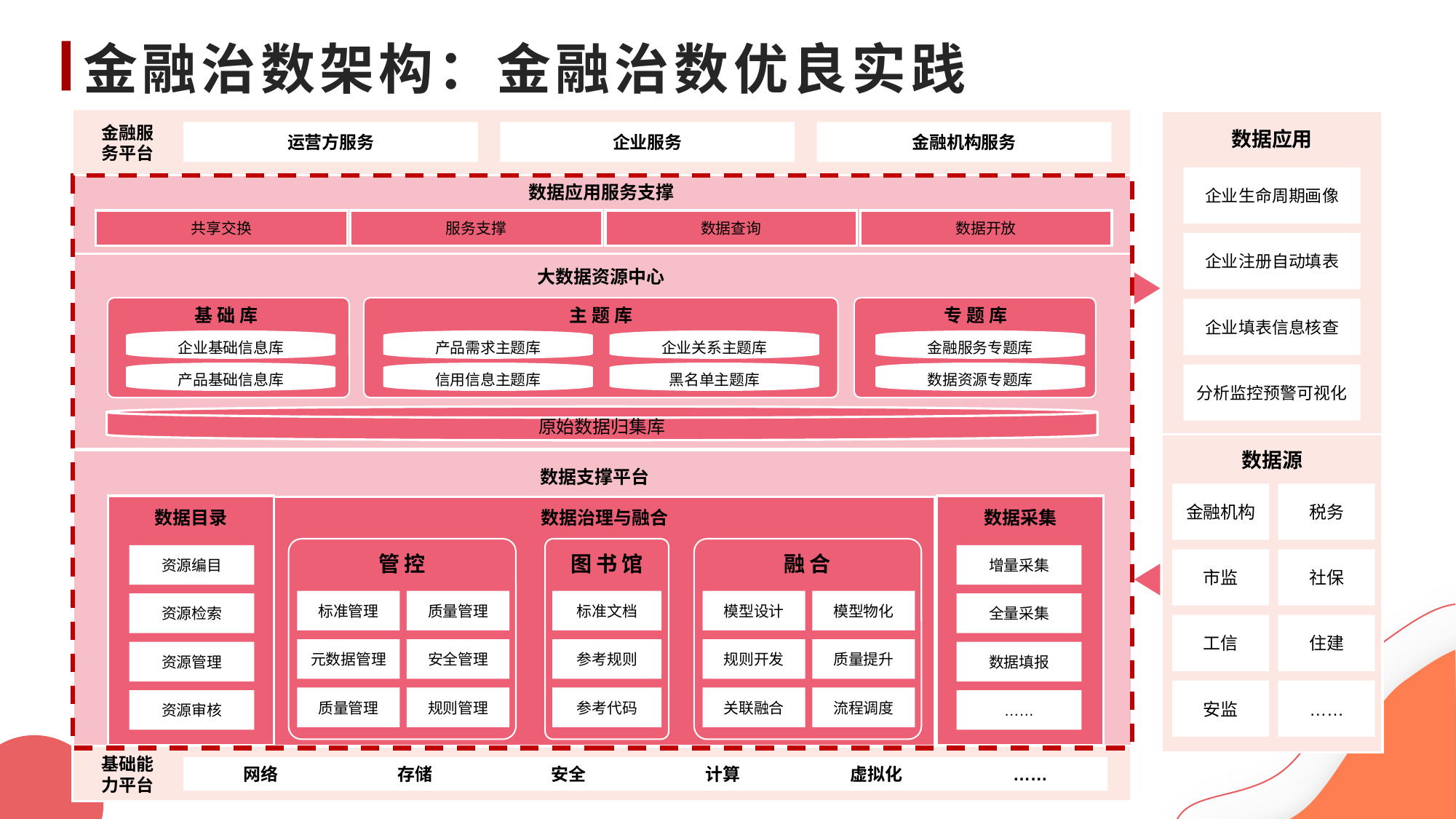

# 金融治数架构：金融治数优良实践

金融服
务平台
数据应用
运营方服务
企业服务
金融机构服务
企业生命周期画像

数据应用服务支撑
共享交换
服务支撑
数据查询
数据开放
企业注册自动填表

大数据资源中心

基础库
主题库
专题库
企业填表信息核查
企业基础信息库
产品需求主题库
企业关系主题库
金融服务专题库
产品基础信息库
信用信息主题库
黑名单主题库
数据资源专题库
分析监控预警可视化
原始数据归集库

数据源

数据支撑平台
金融机构
税务

数据目录
数据治理与融合
数据采集

资源编目
增量采集
管控
图书馆
融合
标准管理
质量管理
标准文档
模型设计
模型物化
资源检索
全量采集
元数据管理
安全管理
参考规则
规则开发
质量提升
资源管理
数据填报
质量管理
规则管理
参考代码
关联融合
流程调度
资源审核
……
市监
社保

工信
住建
安监
……

基础能
力平台
网络
存储
安全
计算
虚拟化
……